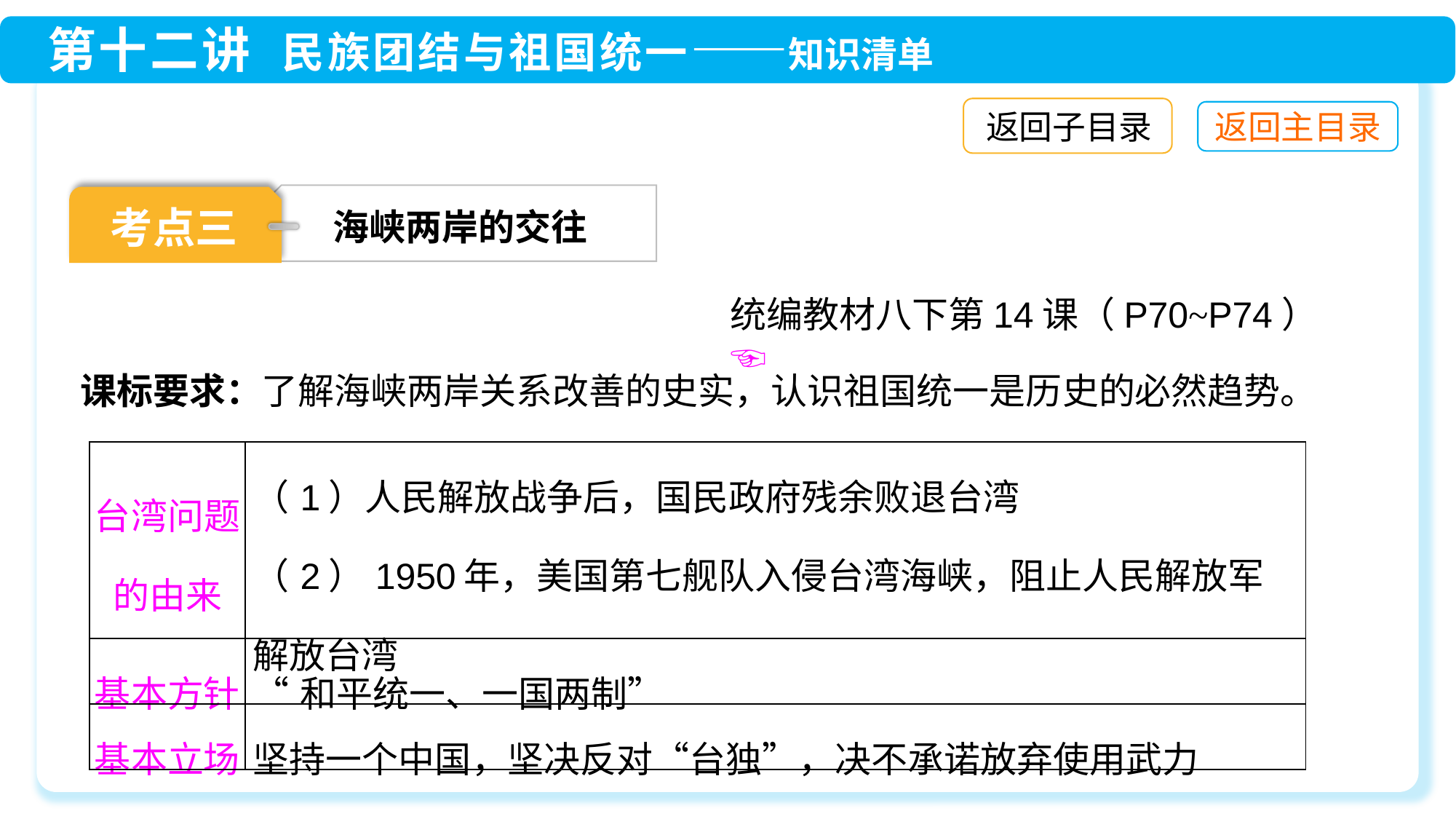

返回子目录
海峡两岸的交往
考点三

统编教材八下第14课（P70~P74）☜
课标要求：了解海峡两岸关系改善的史实，认识祖国统一是历史的必然趋势。
| 台湾问题的由来 | （1）人民解放战争后，国民政府残余败退台湾 （2）1950年，美国第七舰队入侵台湾海峡，阻止人民解放军解放台湾 |
| --- | --- |
| 基本方针 | “和平统一、一国两制” |
| 基本立场 | 坚持一个中国，坚决反对“台独”，决不承诺放弃使用武力 |